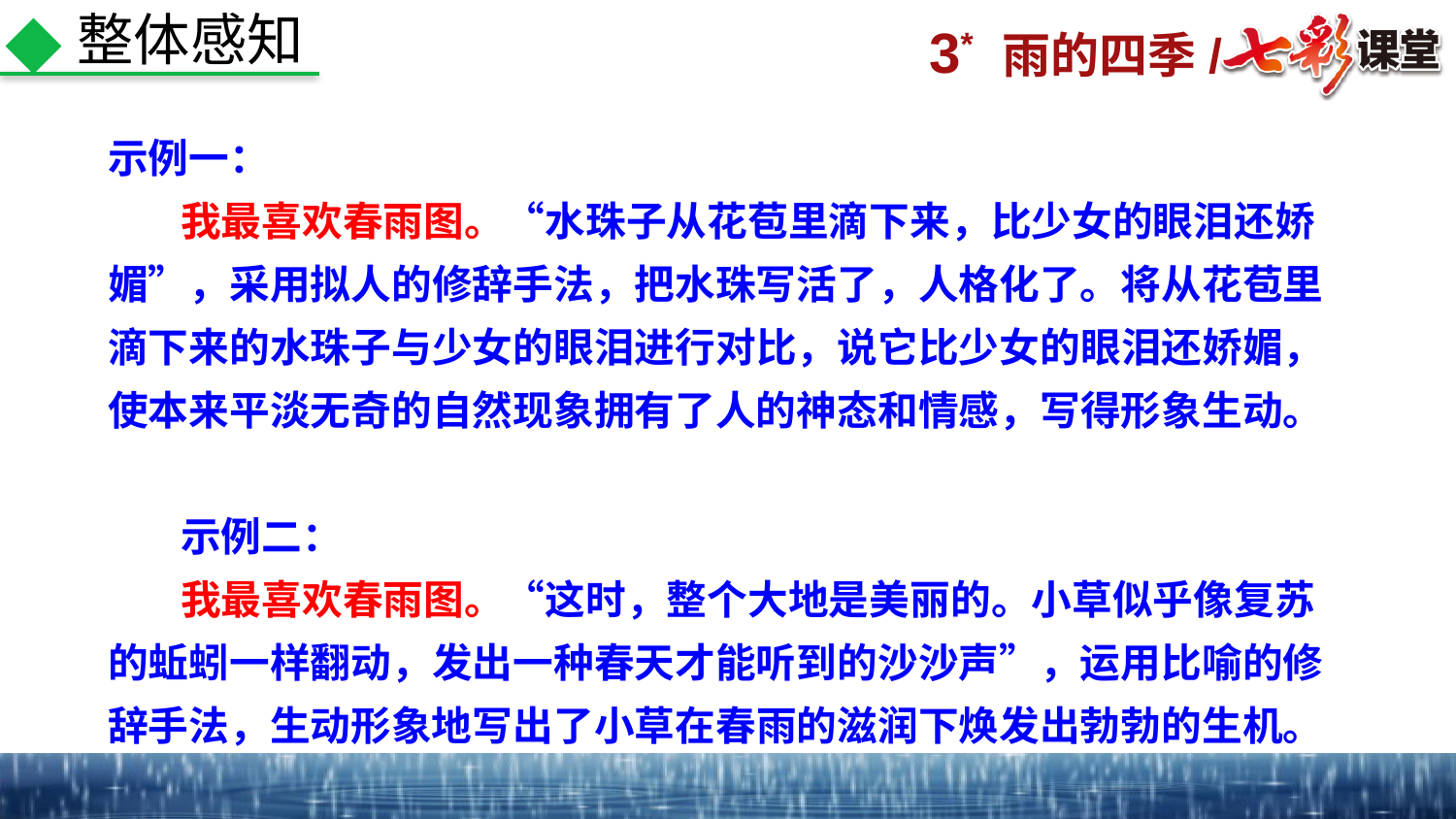

整体感知

示例一：
我最喜欢春雨图。“水珠子从花苞里滴下来，比少女的眼泪还娇媚”，采用拟人的修辞手法，把水珠写活了，人格化了。将从花苞里滴下来的水珠子与少女的眼泪进行对比，说它比少女的眼泪还娇媚，使本来平淡无奇的自然现象拥有了人的神态和情感，写得形象生动。
示例二：
我最喜欢春雨图。“这时，整个大地是美丽的。小草似乎像复苏的蚯蚓一样翻动，发出一种春天才能听到的沙沙声”，运用比喻的修辞手法，生动形象地写出了小草在春雨的滋润下焕发出勃勃的生机。